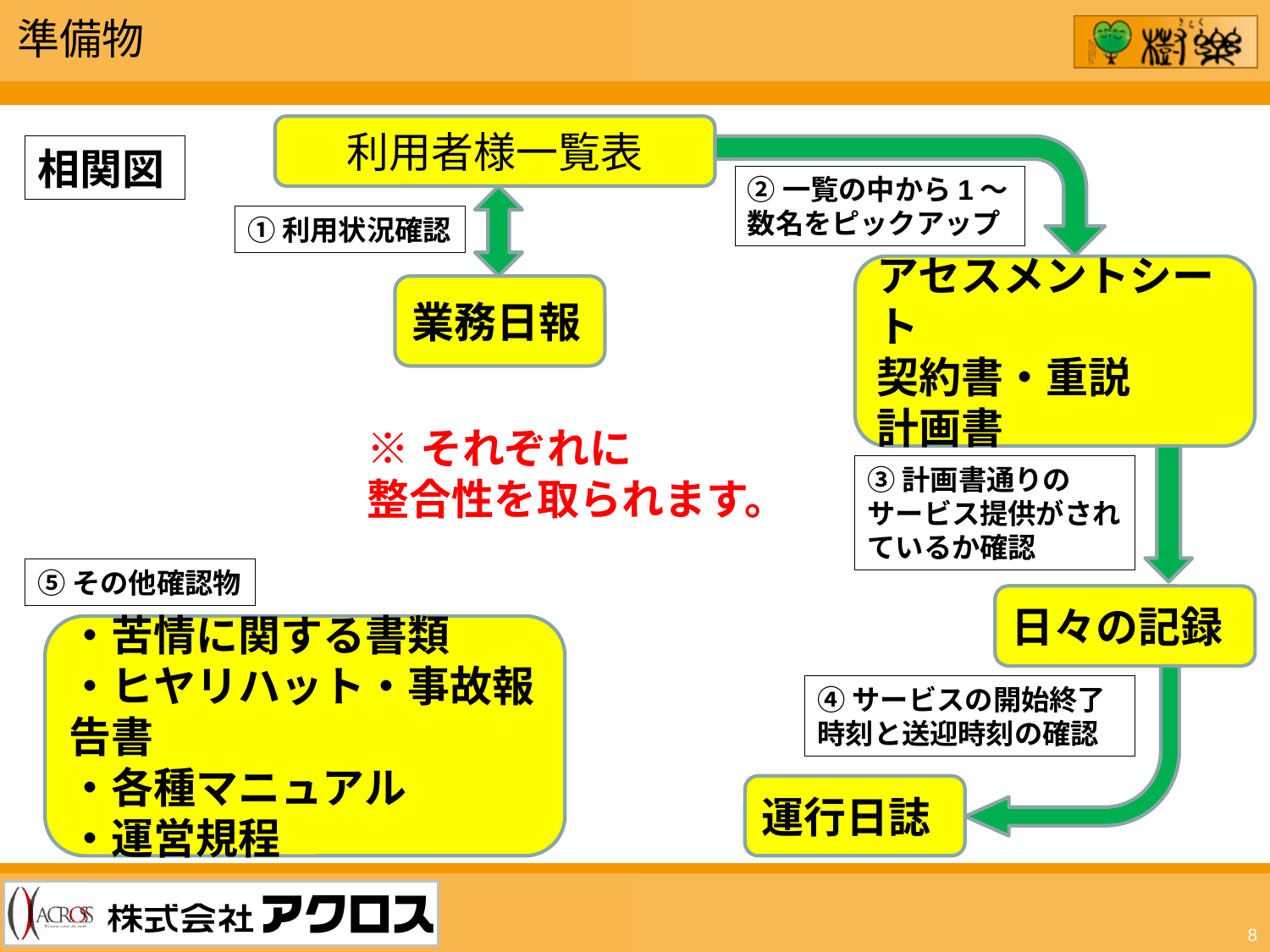

準備物
利用者様一覧表
相関図
②一覧の中から1～数名をピックアップ

①利用状況確認
アセスメントシート
契約書・重説
計画書
業務日報
※それぞれに
整合性を取られます。

③計画書通りのサービス提供がされているか確認
⑤その他確認物
日々の記録
・苦情に関する書類
・ヒヤリハット・事故報告書
・各種マニュアル
・運営規程

④サービスの開始終了時刻と送迎時刻の確認
運行日誌
8